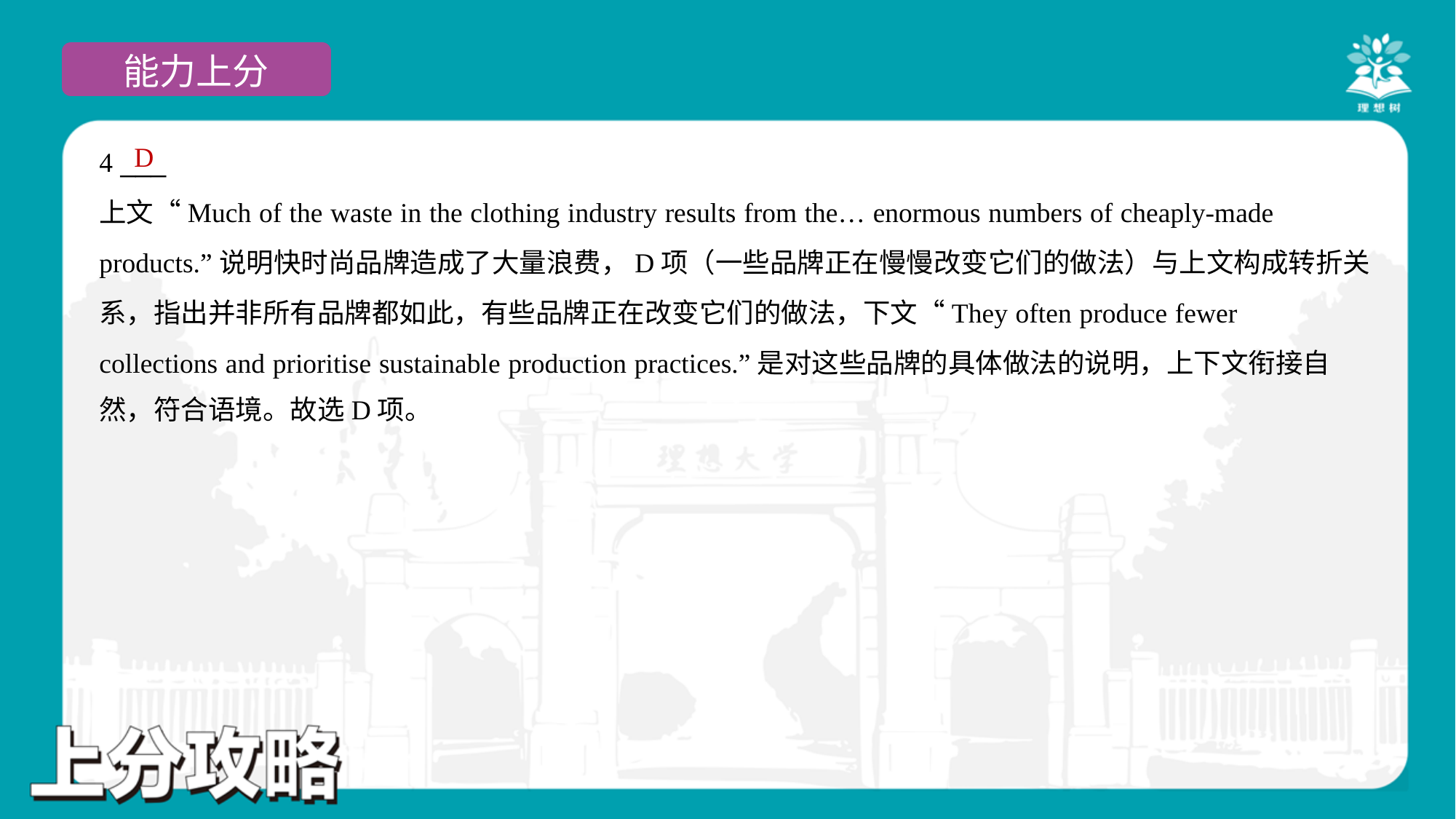

D
4 ___
上文“Much of the waste in the clothing industry results from the… enormous numbers of cheaply-made
products.”说明快时尚品牌造成了大量浪费，D项（一些品牌正在慢慢改变它们的做法）与上文构成转折关
系，指出并非所有品牌都如此，有些品牌正在改变它们的做法，下文“They often produce fewer
collections and prioritise sustainable production practices.”是对这些品牌的具体做法的说明，上下文衔接自
然，符合语境。故选D项。